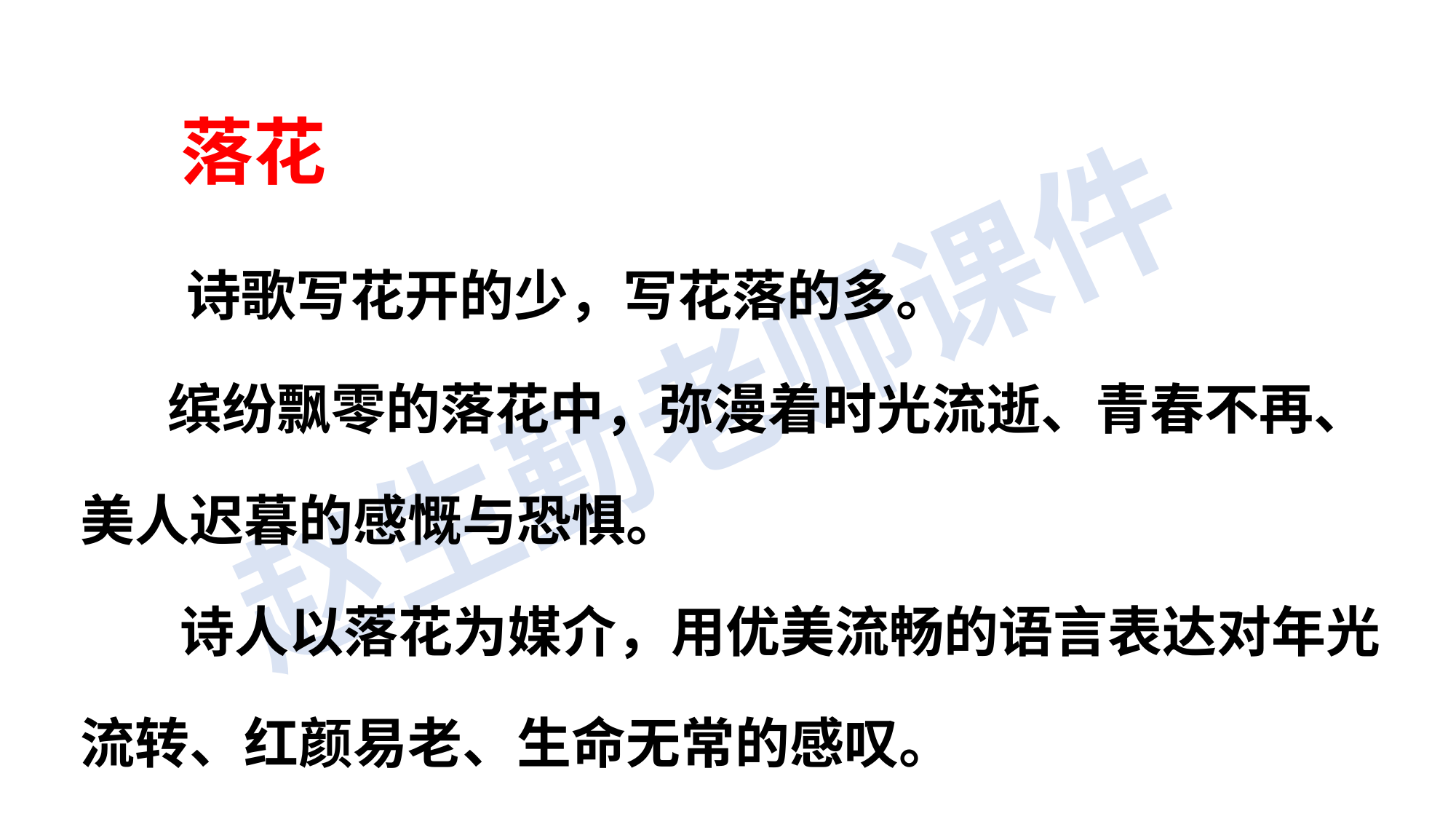

落花
      诗歌写花开的少，写花落的多。
      缤纷飘零的落花中，弥漫着时光流逝、青春不再、美人迟暮的感慨与恐惧。
       诗人以落花为媒介，用优美流畅的语言表达对年光流转、红颜易老、生命无常的感叹。